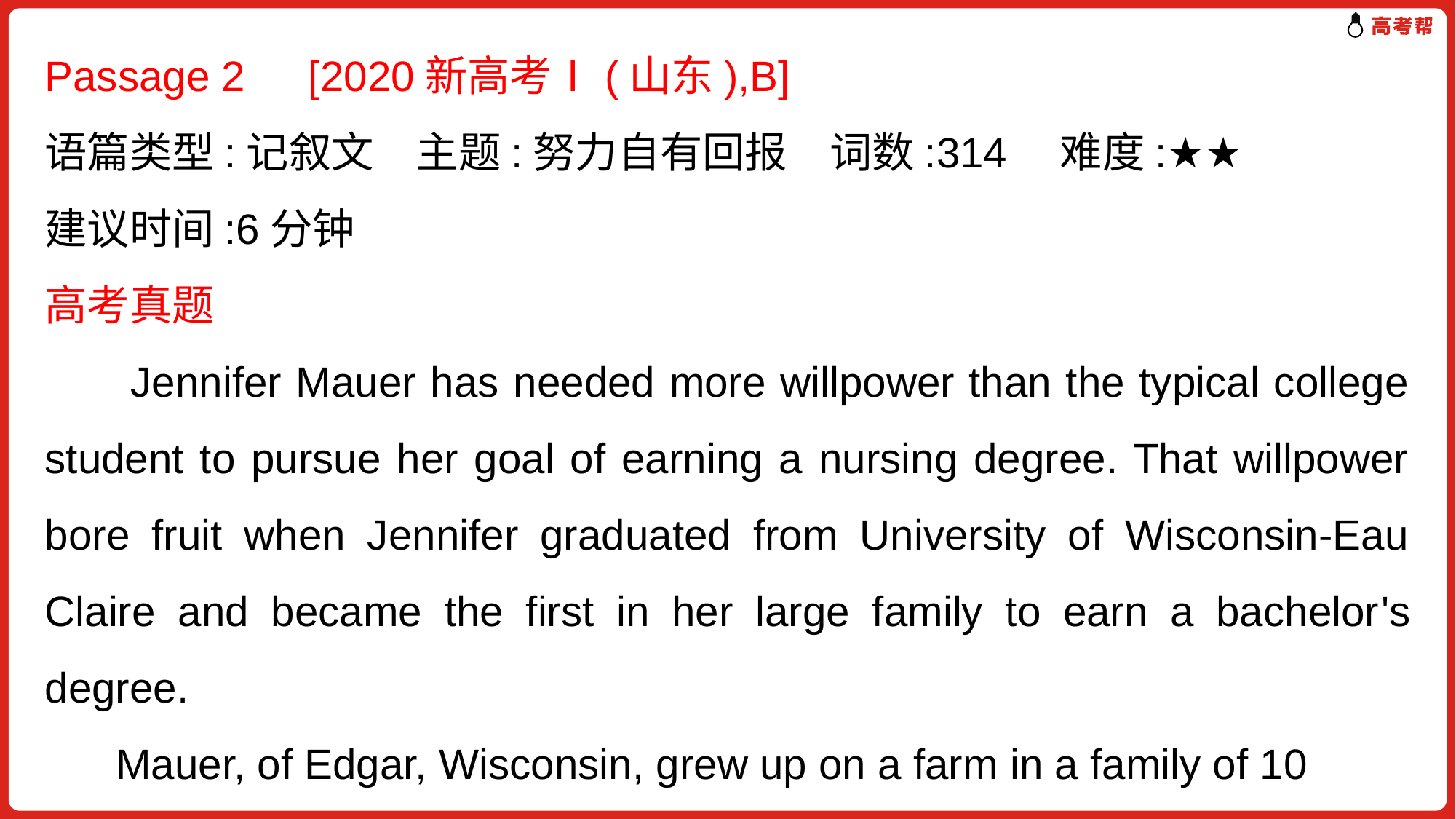

Passage 2　[2020新高考Ⅰ(山东),B]
语篇类型:记叙文　主题:努力自有回报　词数:314　难度:★★
建议时间:6分钟
高考真题
      Jennifer Mauer has needed more willpower than the typical college student to pursue her goal of earning a nursing degree. That willpower bore fruit when Jennifer graduated from University of Wisconsin-Eau Claire and became the first in her large family to earn a bachelor's degree.
      Mauer, of Edgar, Wisconsin, grew up on a farm in a family of 10